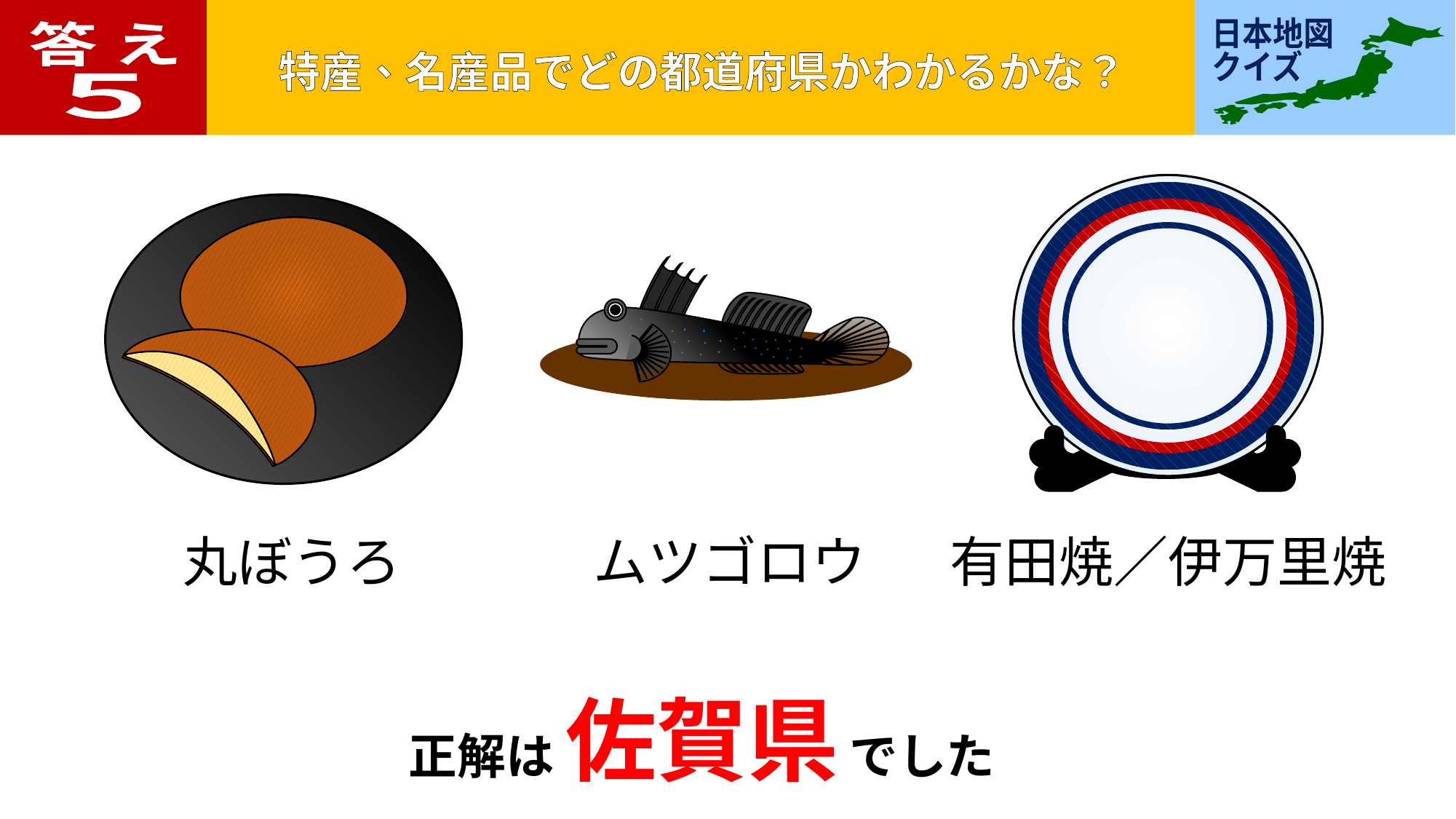

答 え
５

丸ぼうろ
ムツゴロウ
有田焼／伊万里焼
正解は 佐賀県 でした